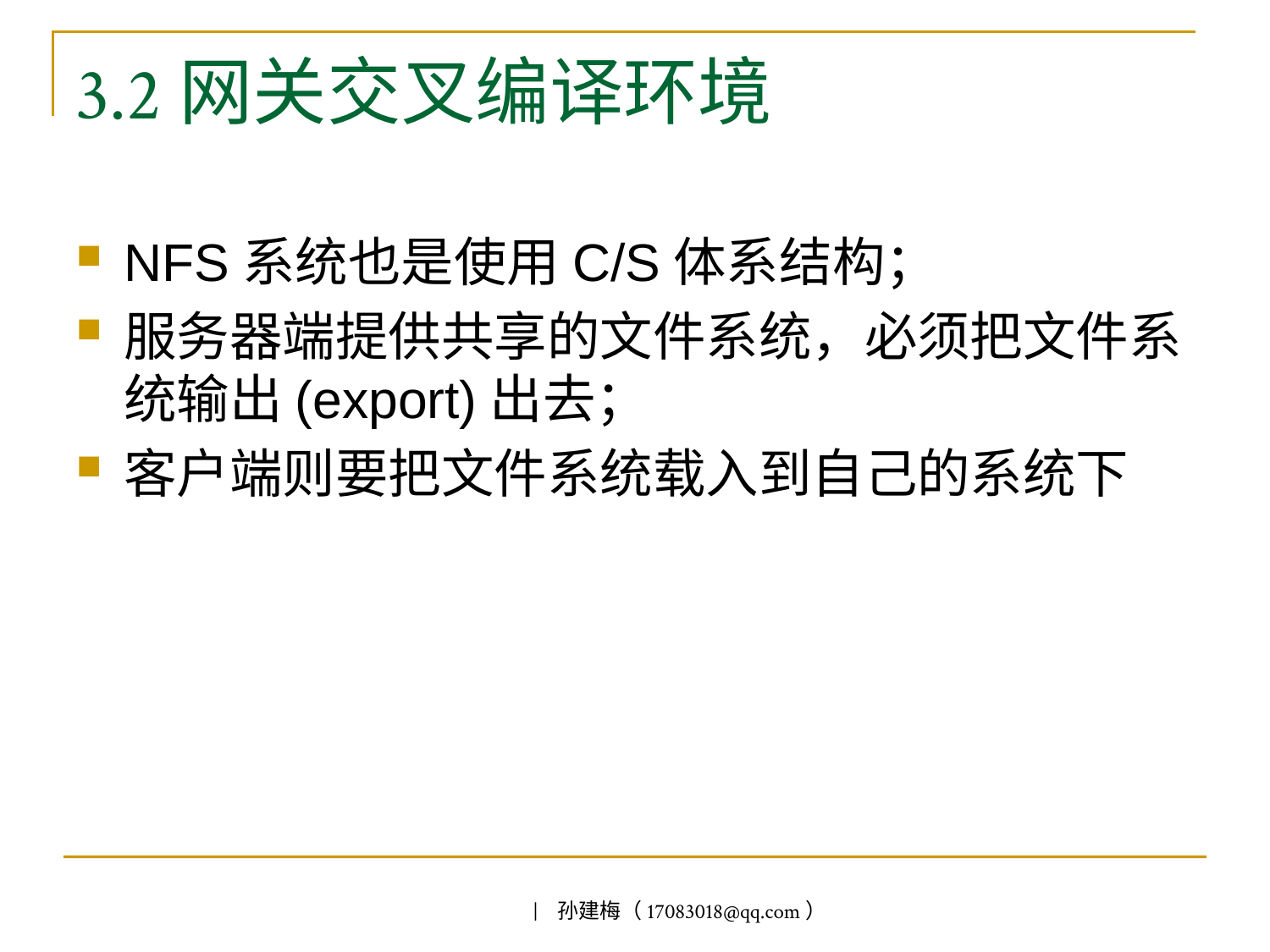

# 3.2网关交叉编译环境
NFS系统也是使用C/S体系结构；
服务器端提供共享的文件系统，必须把文件系统输出(export)出去；
客户端则要把文件系统载入到自己的系统下
|   孙建梅（17083018@qq.com）

8